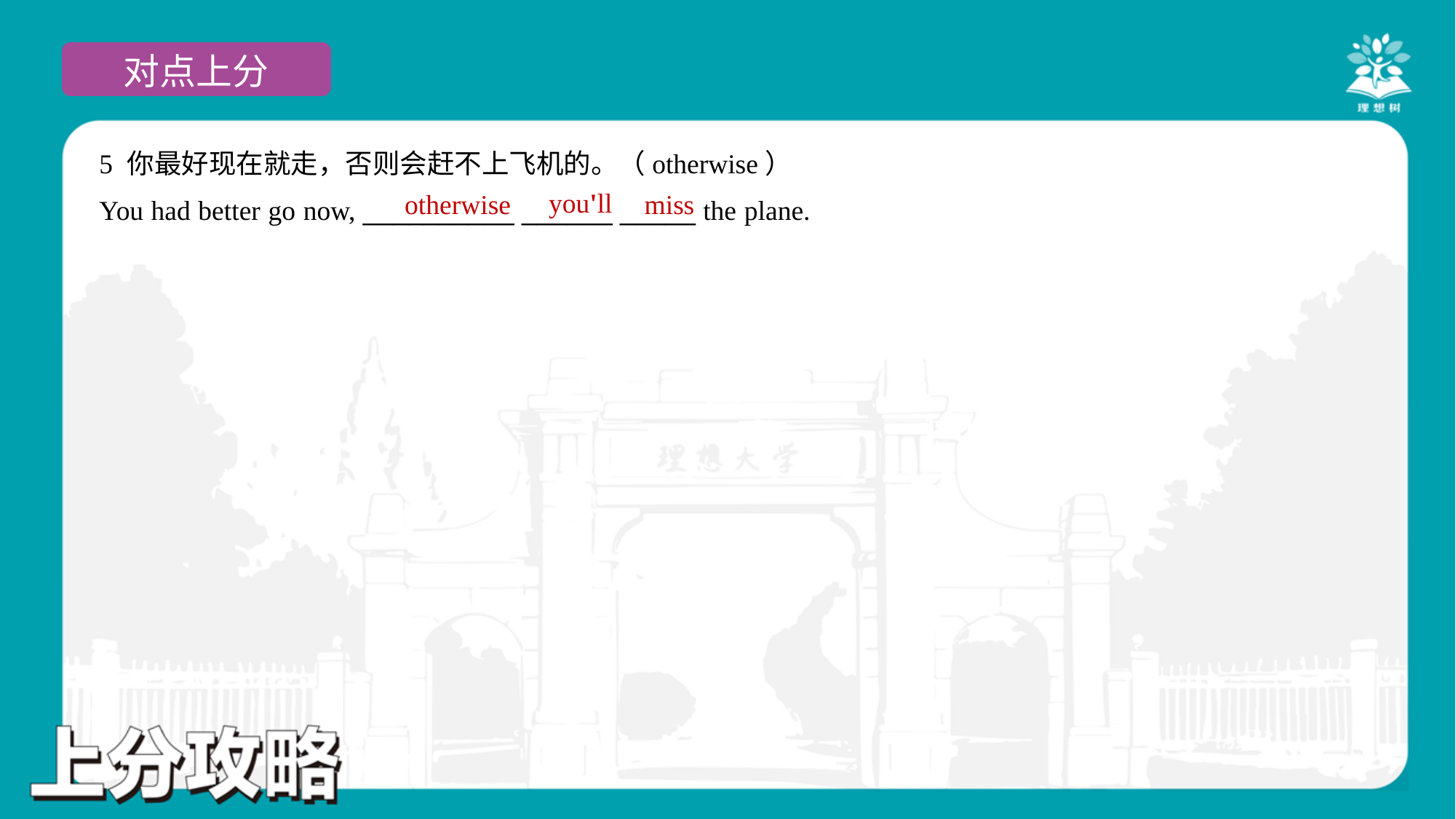

5 你最好现在就走，否则会赶不上飞机的。（otherwise）
You had better go now, __________ ______ _____ the plane.
you'll
otherwise
miss